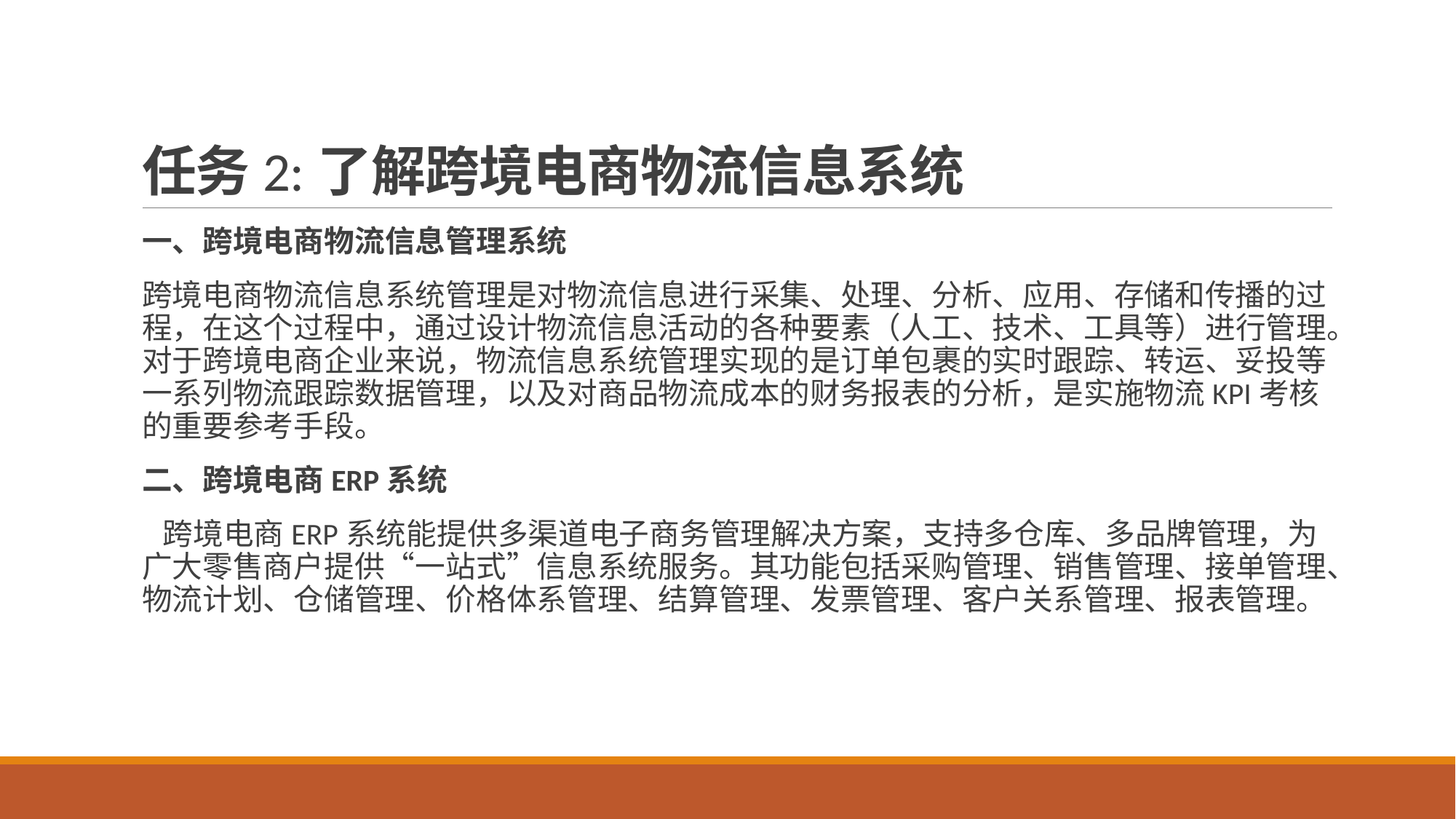

# 任务2:了解跨境电商物流信息系统
一、跨境电商物流信息管理系统
跨境电商物流信息系统管理是对物流信息进行采集、处理、分析、应用、存储和传播的过程，在这个过程中，通过设计物流信息活动的各种要素（人工、技术、工具等）进行管理。对于跨境电商企业来说，物流信息系统管理实现的是订单包裹的实时跟踪、转运、妥投等一系列物流跟踪数据管理，以及对商品物流成本的财务报表的分析，是实施物流KPI考核的重要参考手段。
二、跨境电商ERP系统
  跨境电商ERP系统能提供多渠道电子商务管理解决方案，支持多仓库、多品牌管理，为广大零售商户提供“一站式”信息系统服务。其功能包括采购管理、销售管理、接单管理、物流计划、仓储管理、价格体系管理、结算管理、发票管理、客户关系管理、报表管理。